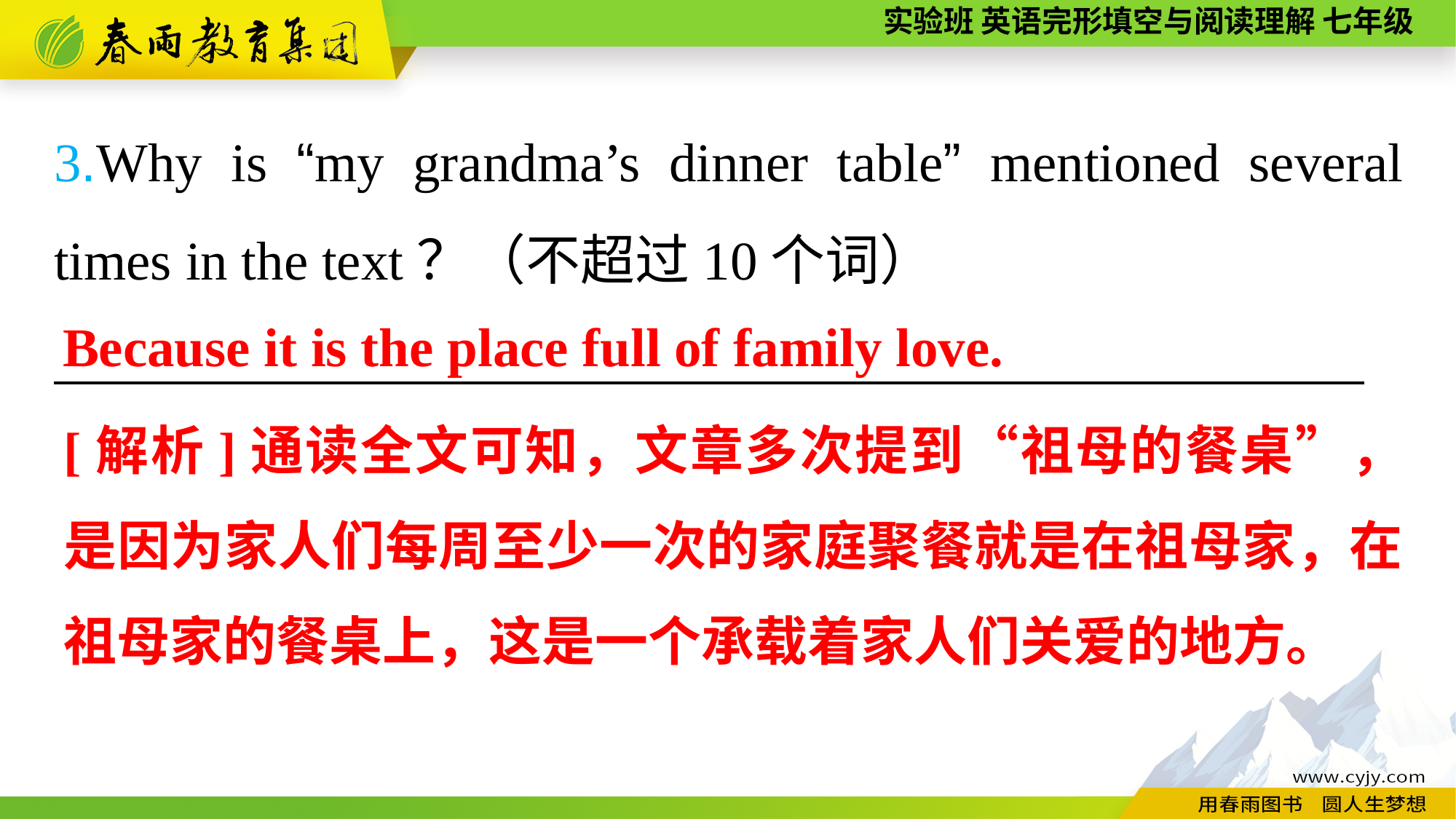

3.Why is “my grandma’s dinner table” mentioned several times in the text？（不超过10个词）
————————————————————————
Because it is the place full of family love.
[解析]通读全文可知，文章多次提到“祖母的餐桌”，是因为家人们每周至少一次的家庭聚餐就是在祖母家，在祖母家的餐桌上，这是一个承载着家人们关爱的地方。